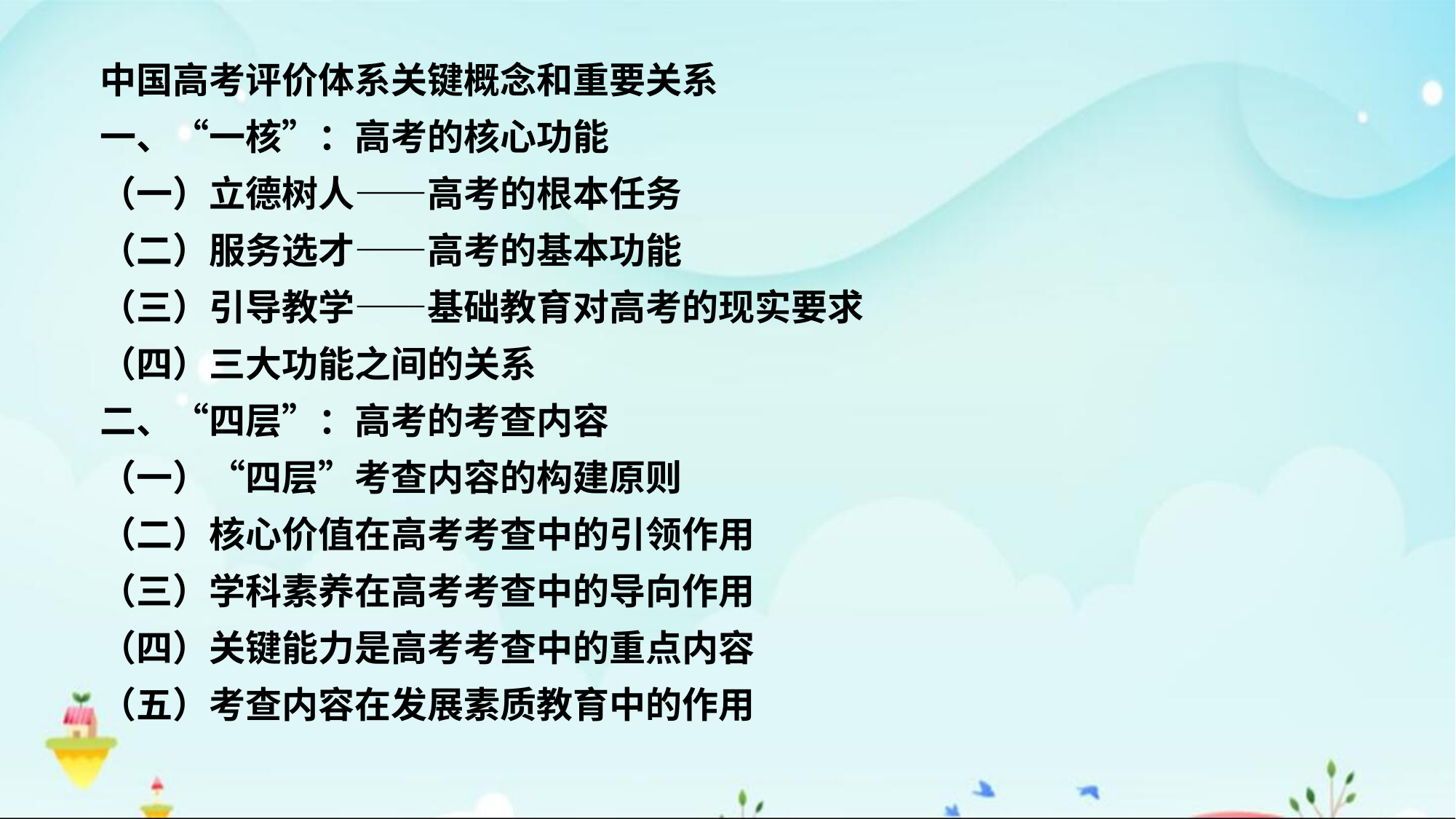

中国高考评价体系关键概念和重要关系
一、“一核”：高考的核心功能
（一）立德树人——高考的根本任务
（二）服务选才——高考的基本功能
（三）引导教学——基础教育对高考的现实要求
（四）三大功能之间的关系
二、“四层”：高考的考查内容
（一）“四层”考查内容的构建原则
（二）核心价值在高考考查中的引领作用
（三）学科素养在高考考查中的导向作用
（四）关键能力是高考考查中的重点内容
（五）考查内容在发展素质教育中的作用